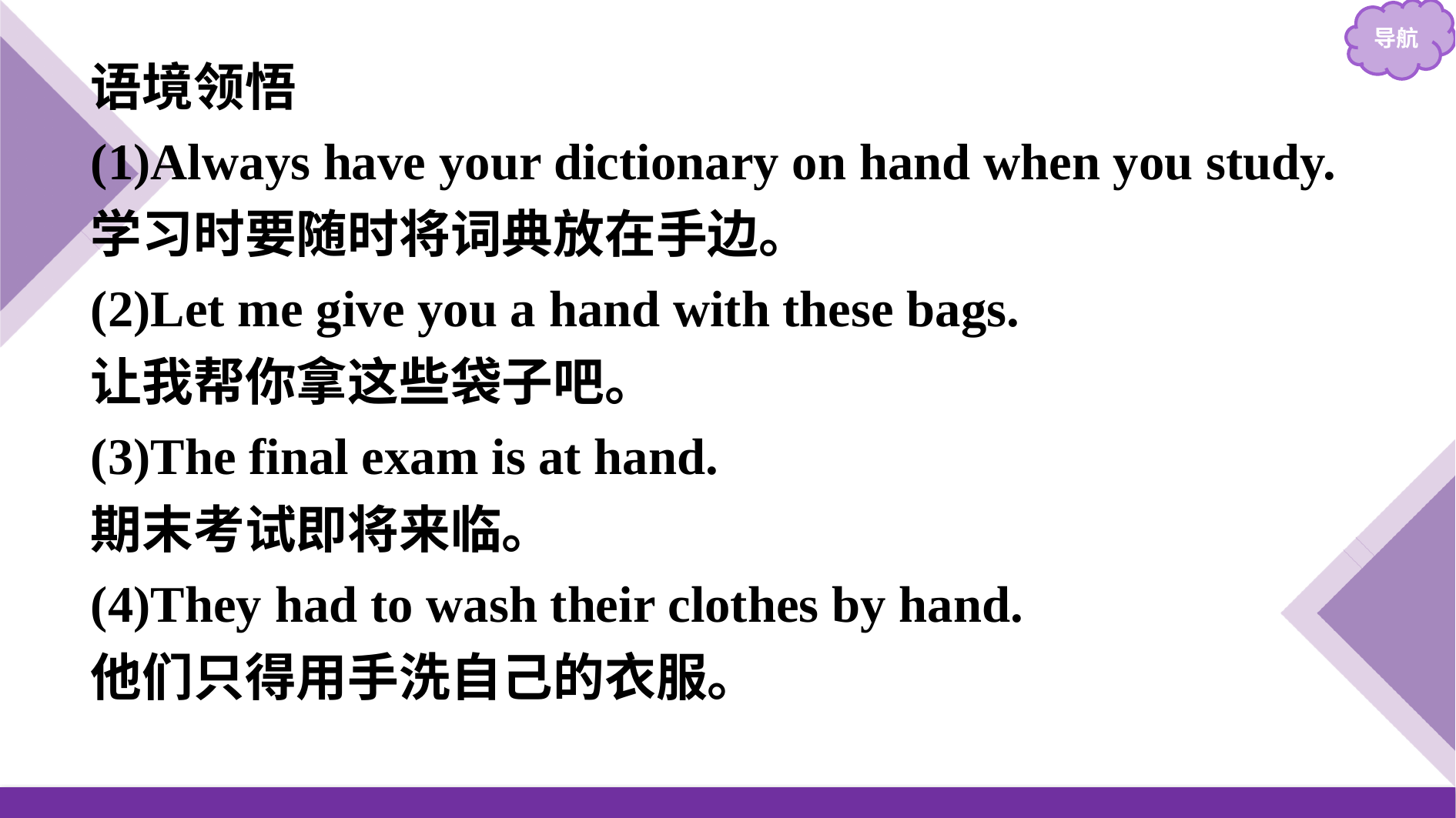

语境领悟
(1)Always have your dictionary on hand when you study.
学习时要随时将词典放在手边。
(2)Let me give you a hand with these bags.
让我帮你拿这些袋子吧。
(3)The final exam is at hand.
期末考试即将来临。
(4)They had to wash their clothes by hand.
他们只得用手洗自己的衣服。